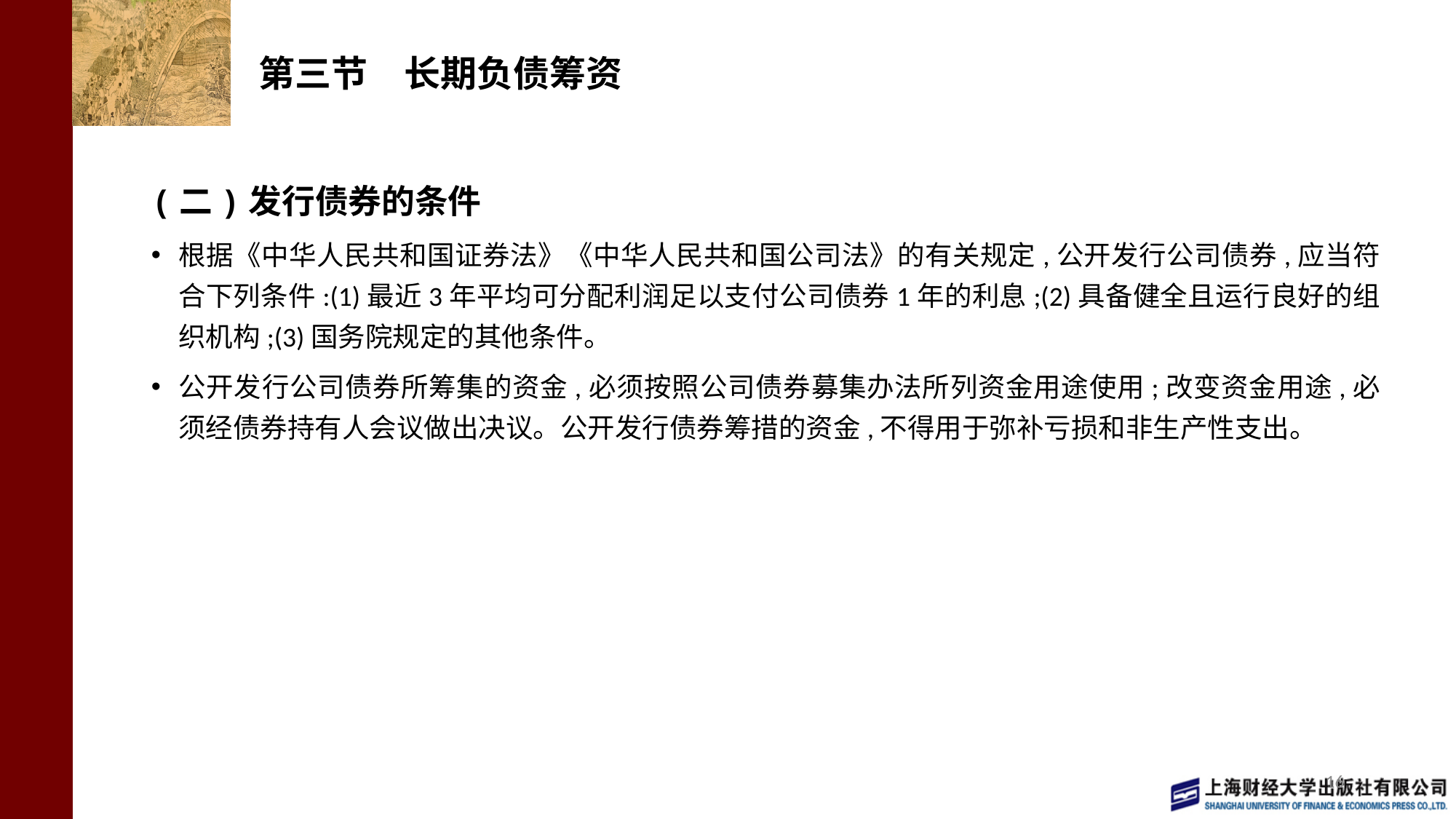

# 第三节　长期负债筹资
(二)发行债券的条件
根据《中华人民共和国证券法》《中华人民共和国公司法》的有关规定,公开发行公司债券,应当符合下列条件:(1)最近3年平均可分配利润足以支付公司债券1年的利息;(2)具备健全且运行良好的组织机构;(3)国务院规定的其他条件。
公开发行公司债券所筹集的资金,必须按照公司债券募集办法所列资金用途使用;改变资金用途,必须经债券持有人会议做出决议。公开发行债券筹措的资金,不得用于弥补亏损和非生产性支出。
16